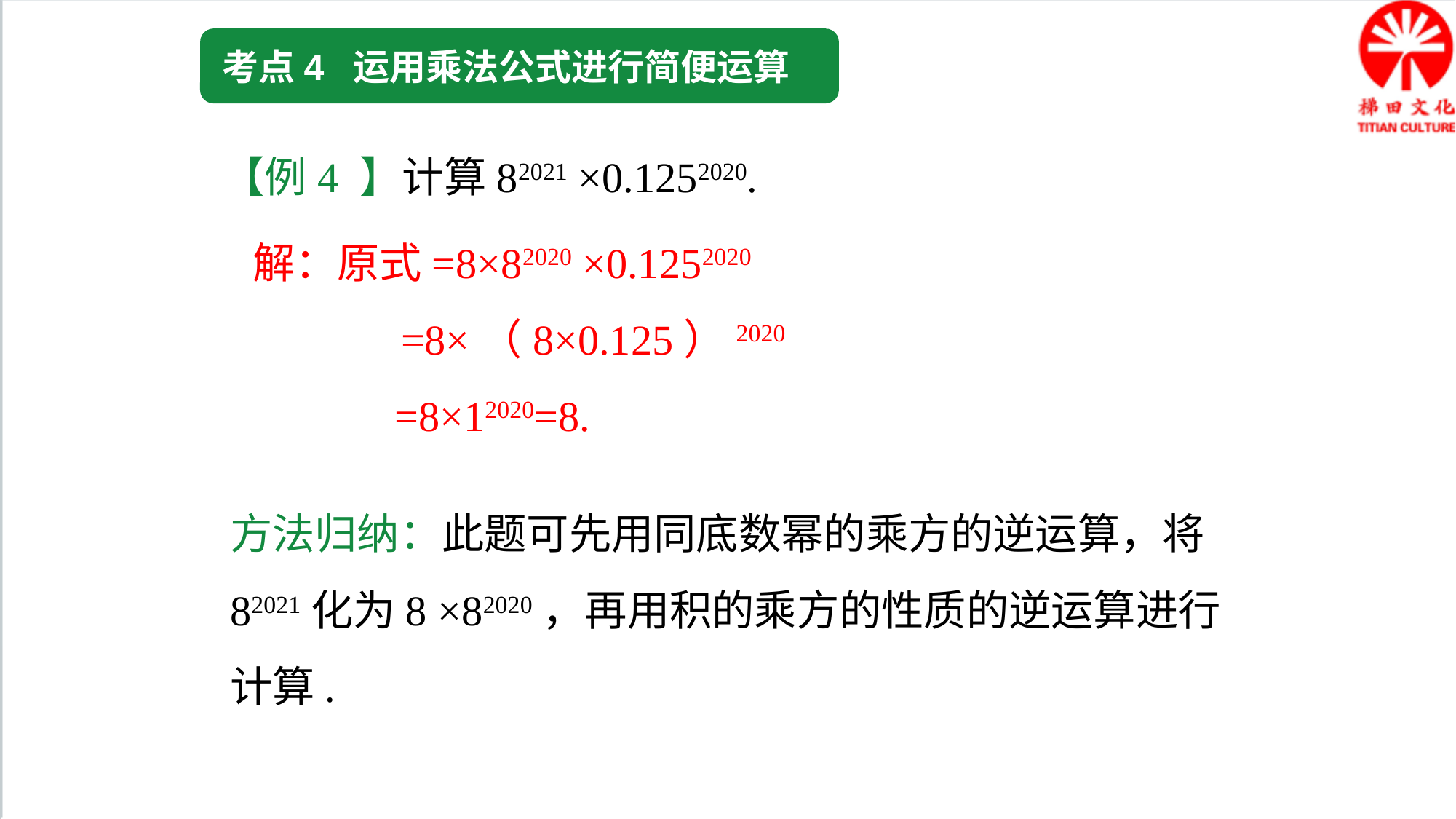

考点4  运用乘法公式进行简便运算
【例4 】计算82021 ×0.1252020.
解：原式=8×82020 ×0.1252020
                        =8×（8×0.125）2020
                       =8×12020=8.
方法归纳：此题可先用同底数幂的乘方的逆运算，将82021化为8 ×82020，再用积的乘方的性质的逆运算进行计算.